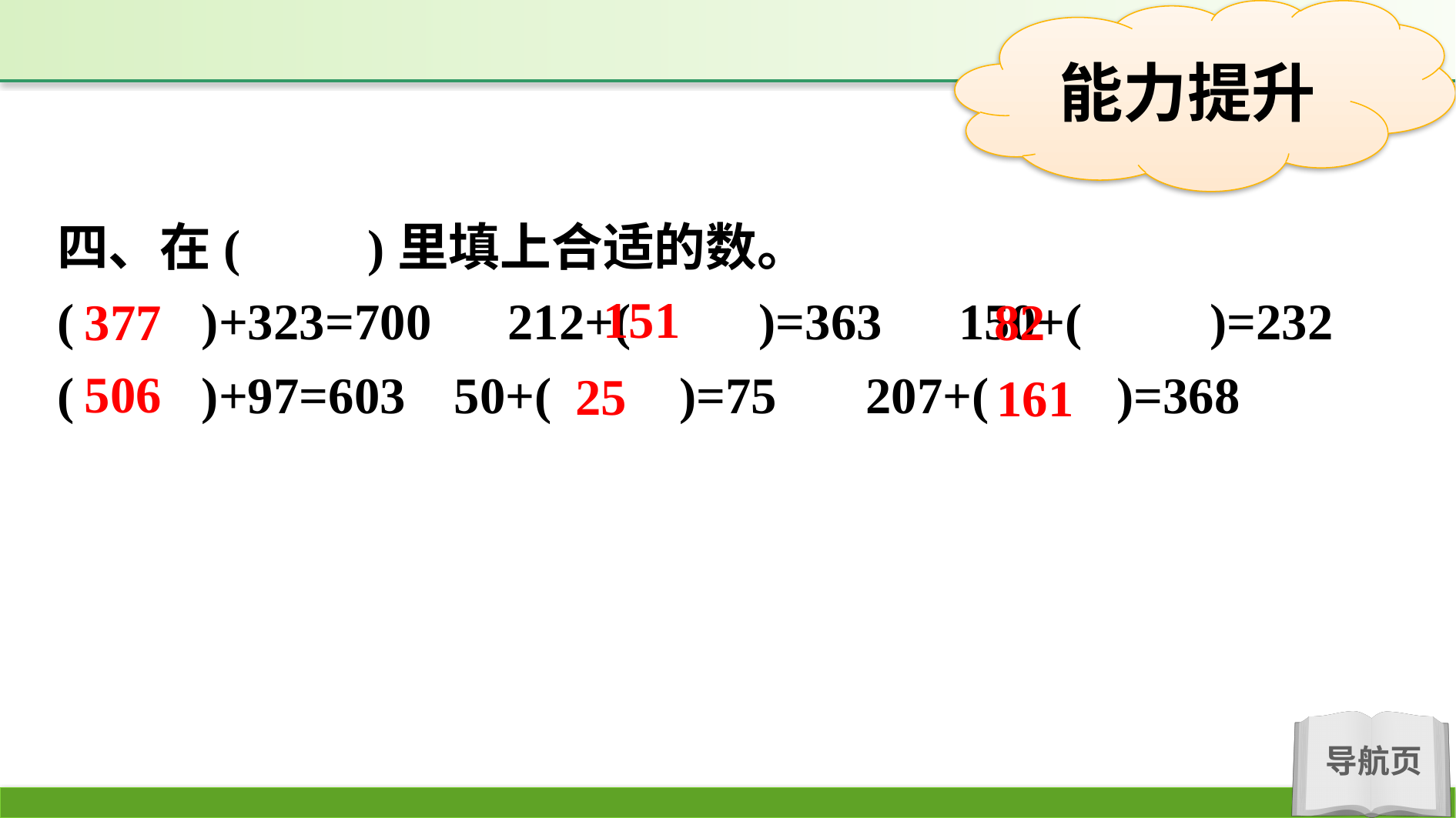

四、在(　　)里填上合适的数。
(　　)+323=700　212+(　　)=363　150+(　　)=232
(　　)+97=603	50+(　　)=75	207+(　　)=368
151
377
82
506
25
161